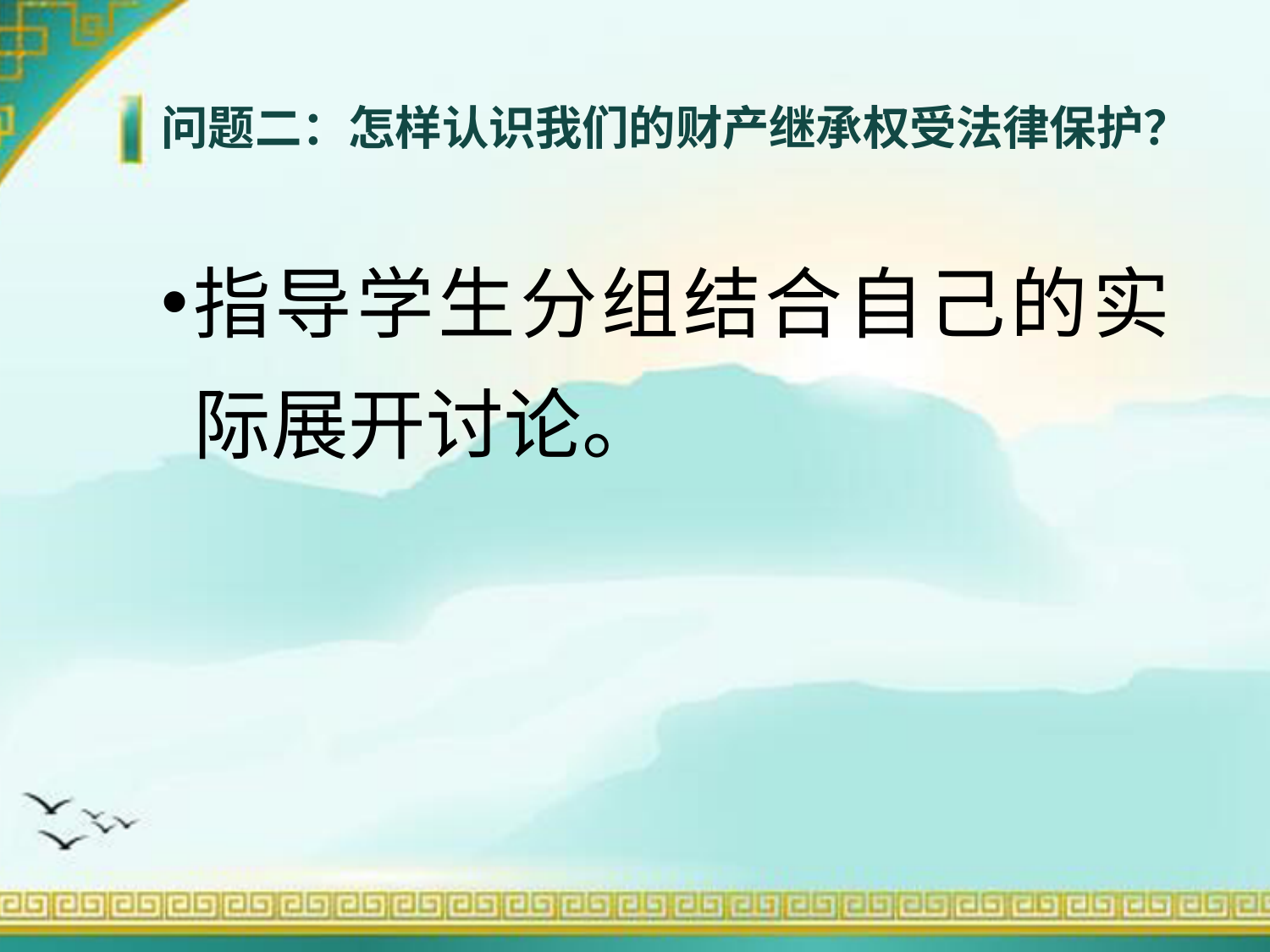

# 问题二：怎样认识我们的财产继承权受法律保护？
指导学生分组结合自己的实际展开讨论。